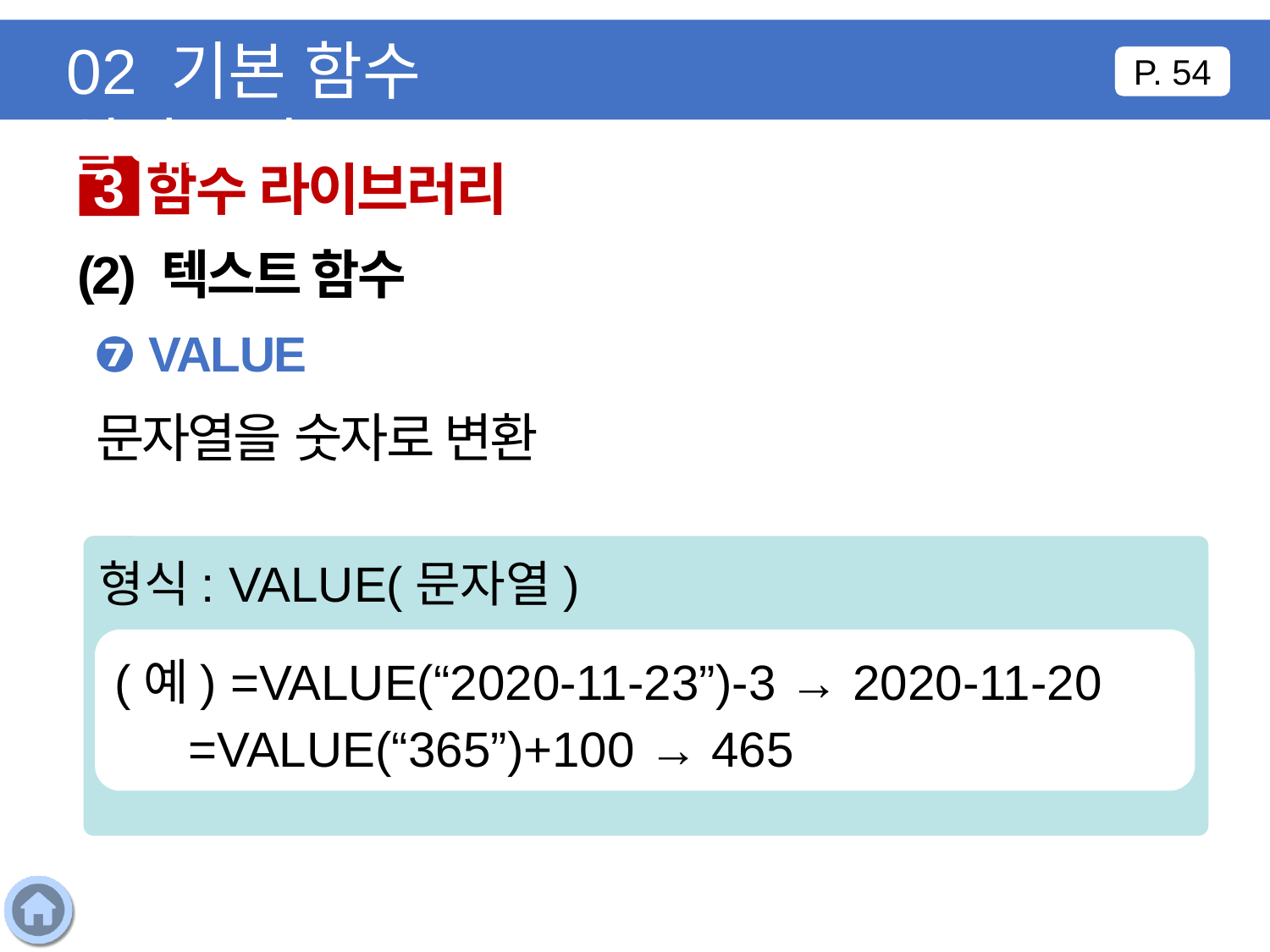

02 기본 함수 알아보기
P. 54
함수 라이브러리
3
(2) 텍스트 함수
❼ VALUE
문자열을 숫자로 변환
형식: VALUE(문자열)
(예) =VALUE(“2020-11-23”)-3 → 2020-11-20
      =VALUE(“365”)+100 → 465